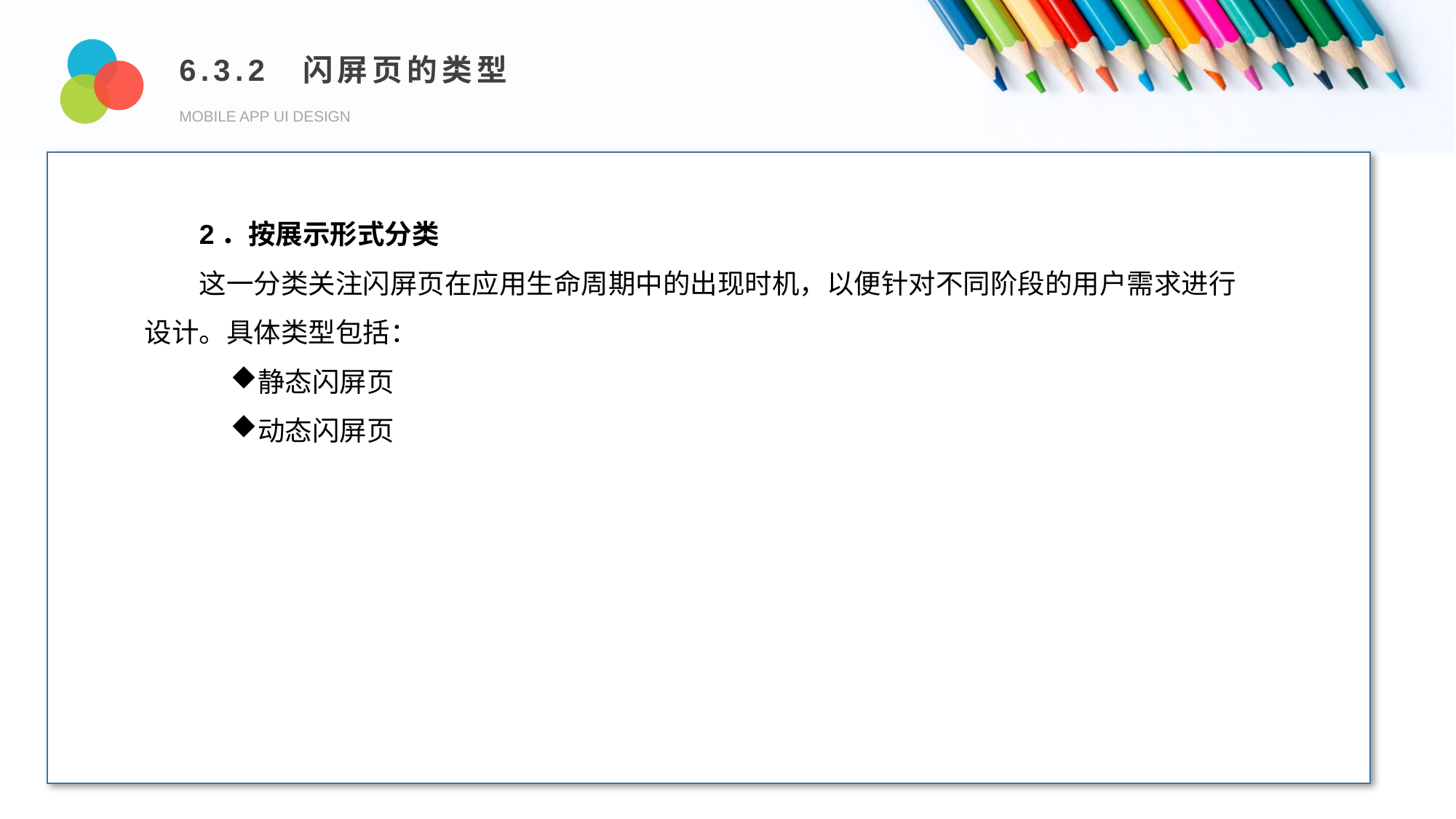

6.3.2  闪屏页的类型
MOBILE APP UI DESIGN
Design and Production
2．按展示形式分类
这一分类关注闪屏页在应用生命周期中的出现时机，以便针对不同阶段的用户需求进行设计。具体类型包括：
静态闪屏页
动态闪屏页